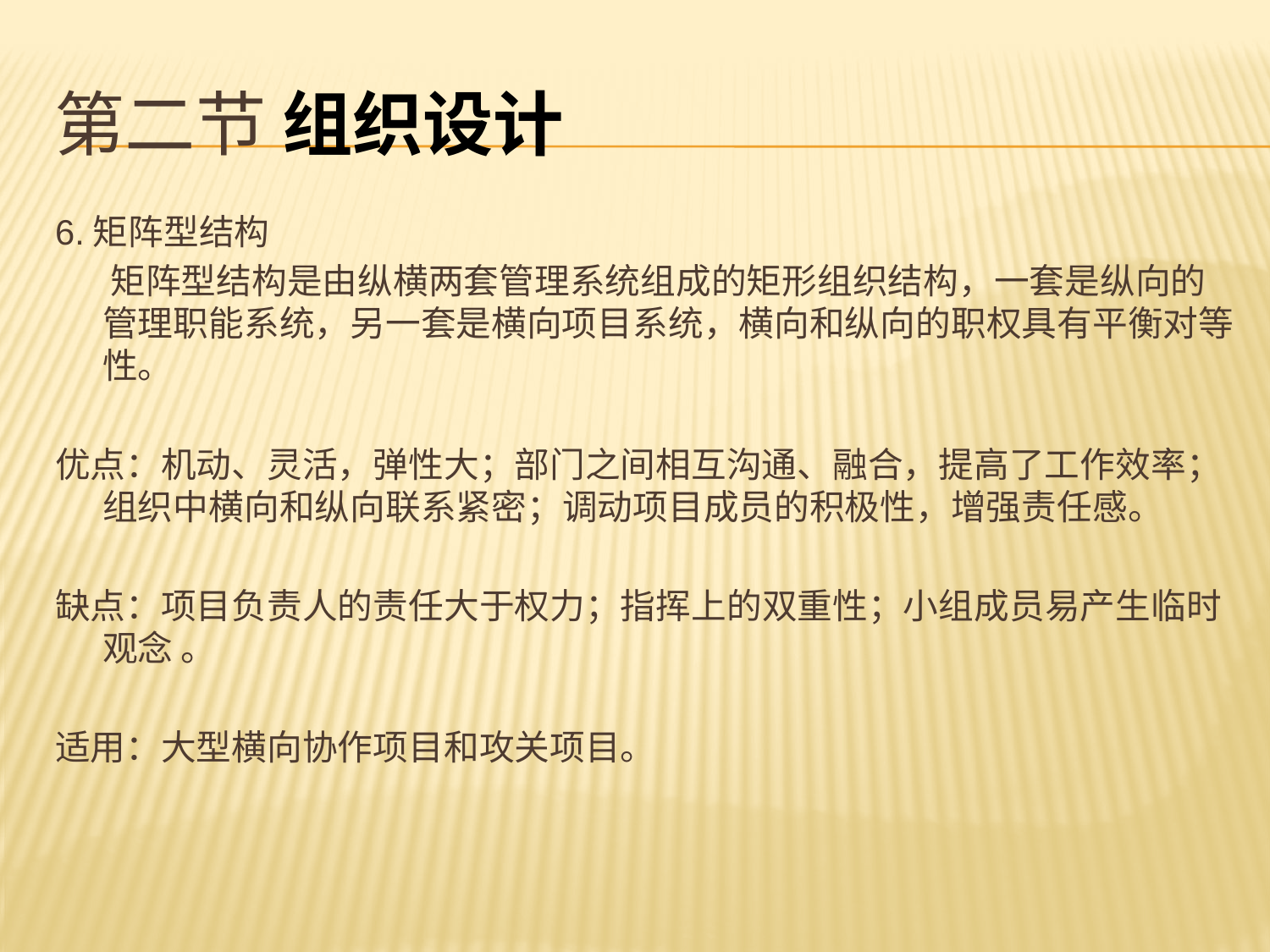

# 第二节 组织设计
6.矩阵型结构
      矩阵型结构是由纵横两套管理系统组成的矩形组织结构，一套是纵向的管理职能系统，另一套是横向项目系统，横向和纵向的职权具有平衡对等性。

优点：机动、灵活，弹性大；部门之间相互沟通、融合，提高了工作效率；组织中横向和纵向联系紧密；调动项目成员的积极性，增强责任感。

缺点：项目负责人的责任大于权力；指挥上的双重性；小组成员易产生临时观念 。

适用：大型横向协作项目和攻关项目。